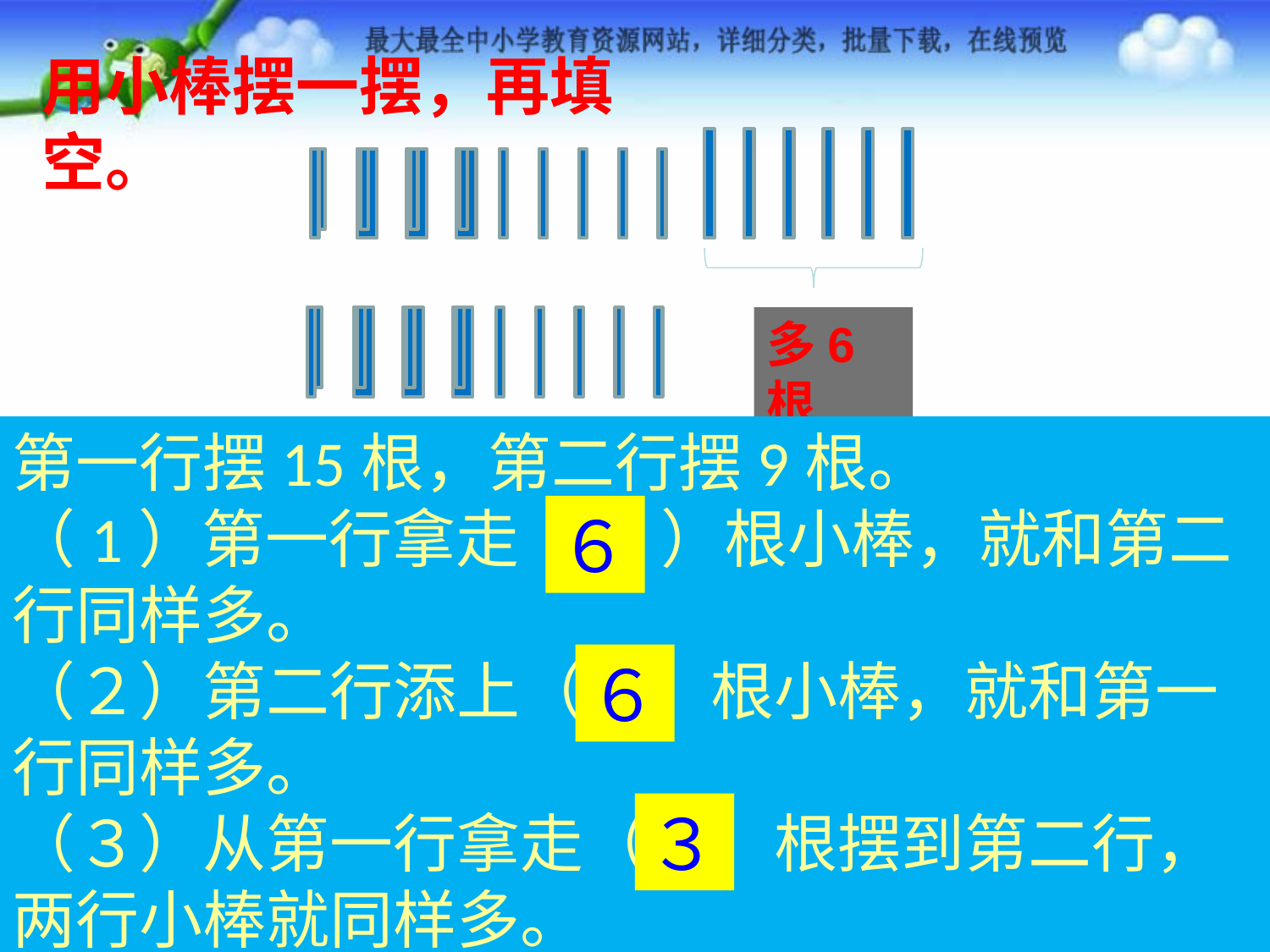

用小棒摆一摆，再填空。

多6根
第一行摆15根，第二行摆9根。
（1）第一行拿走（ 　）根小棒，就和第二行同样多。
（２）第二行添上（　）根小棒，就和第一行同样多。
（３）从第一行拿走（　）根摆到第二行，两行小棒就同样多。
６
６
３